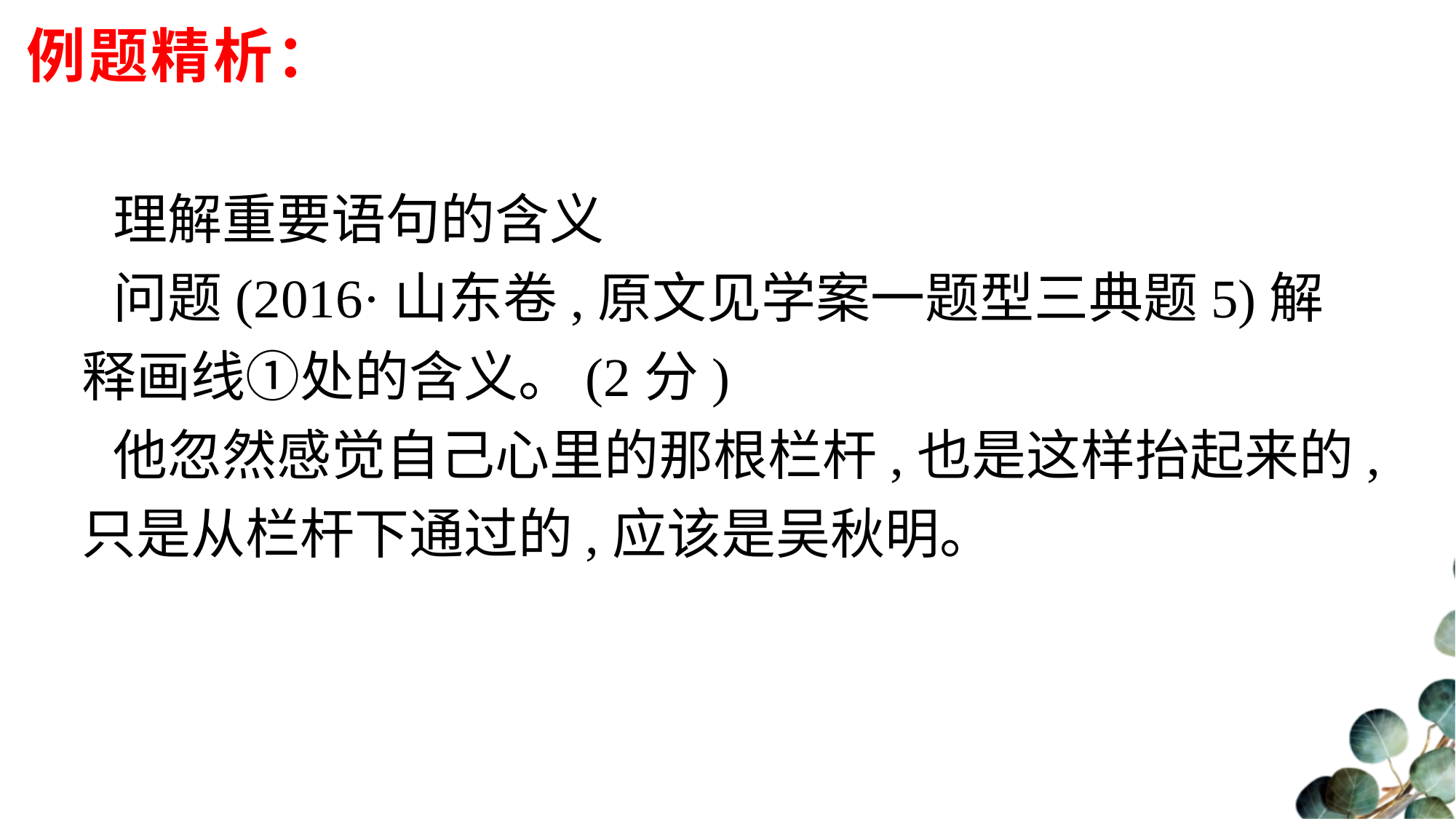

# 例题精析：
理解重要语句的含义
问题(2016·山东卷,原文见学案一题型三典题5)解释画线①处的含义。(2分)
他忽然感觉自己心里的那根栏杆,也是这样抬起来的,只是从栏杆下通过的,应该是吴秋明。